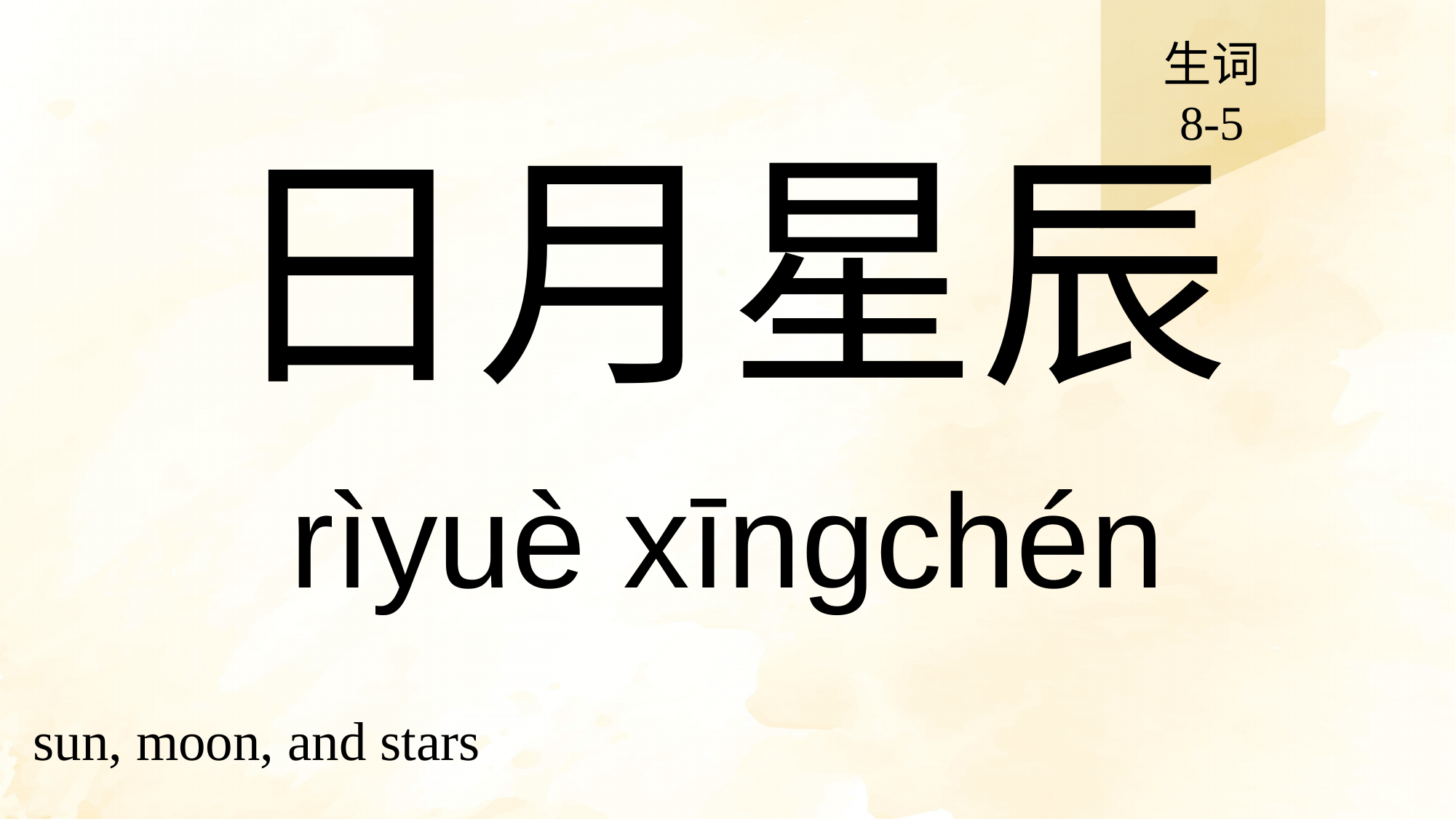

生词
8-5
# 日月星辰
rìyuè xīngchén
sun, moon, and stars